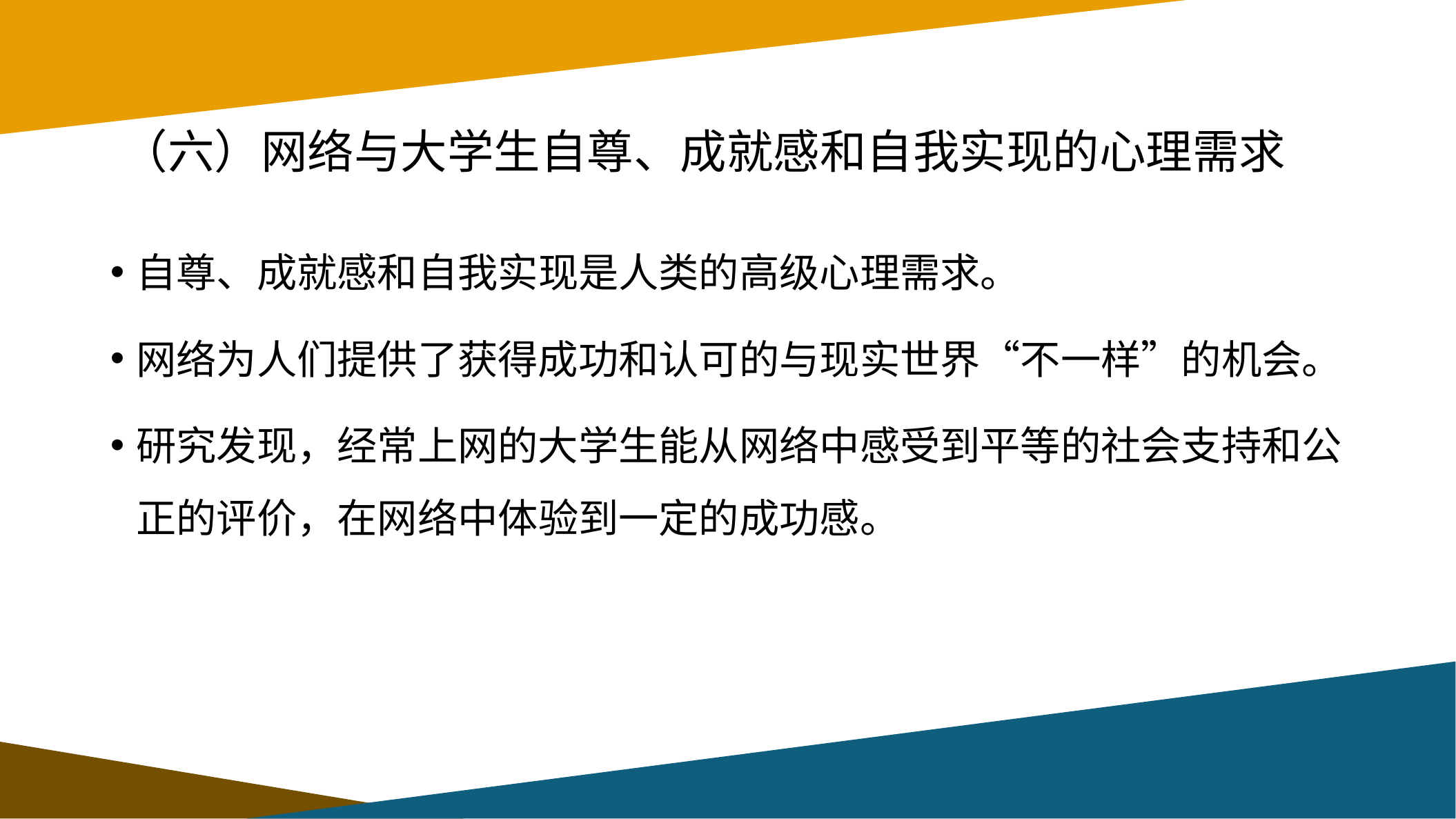

# （六）网络与大学生自尊、成就感和自我实现的心理需求
自尊、成就感和自我实现是人类的高级心理需求。
网络为人们提供了获得成功和认可的与现实世界“不一样”的机会。
研究发现，经常上网的大学生能从网络中感受到平等的社会支持和公正的评价，在网络中体验到一定的成功感。